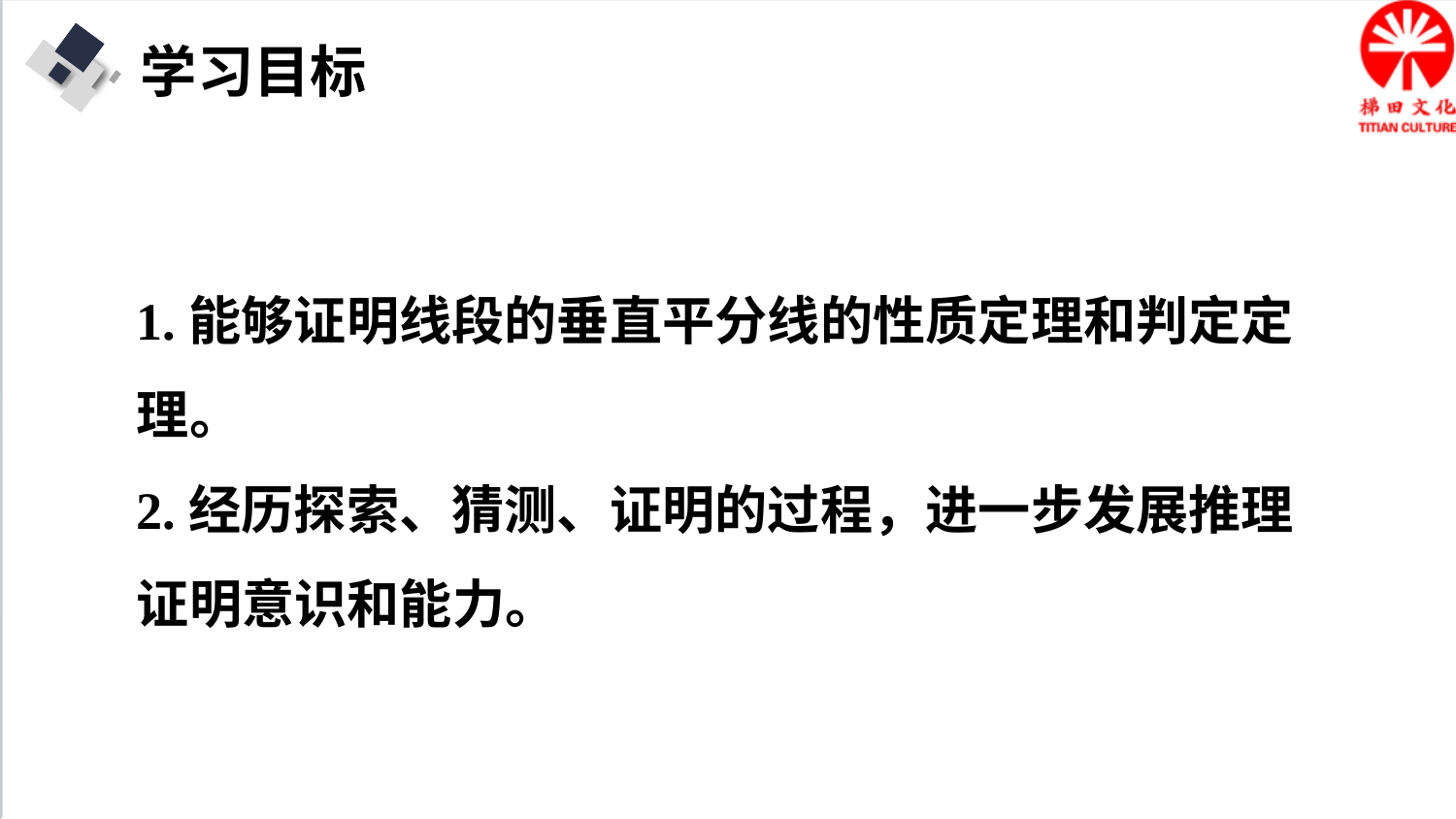

学习目标

1.能够证明线段的垂直平分线的性质定理和判定定理。
2.经历探索、猜测、证明的过程，进一步发展推理证明意识和能力。